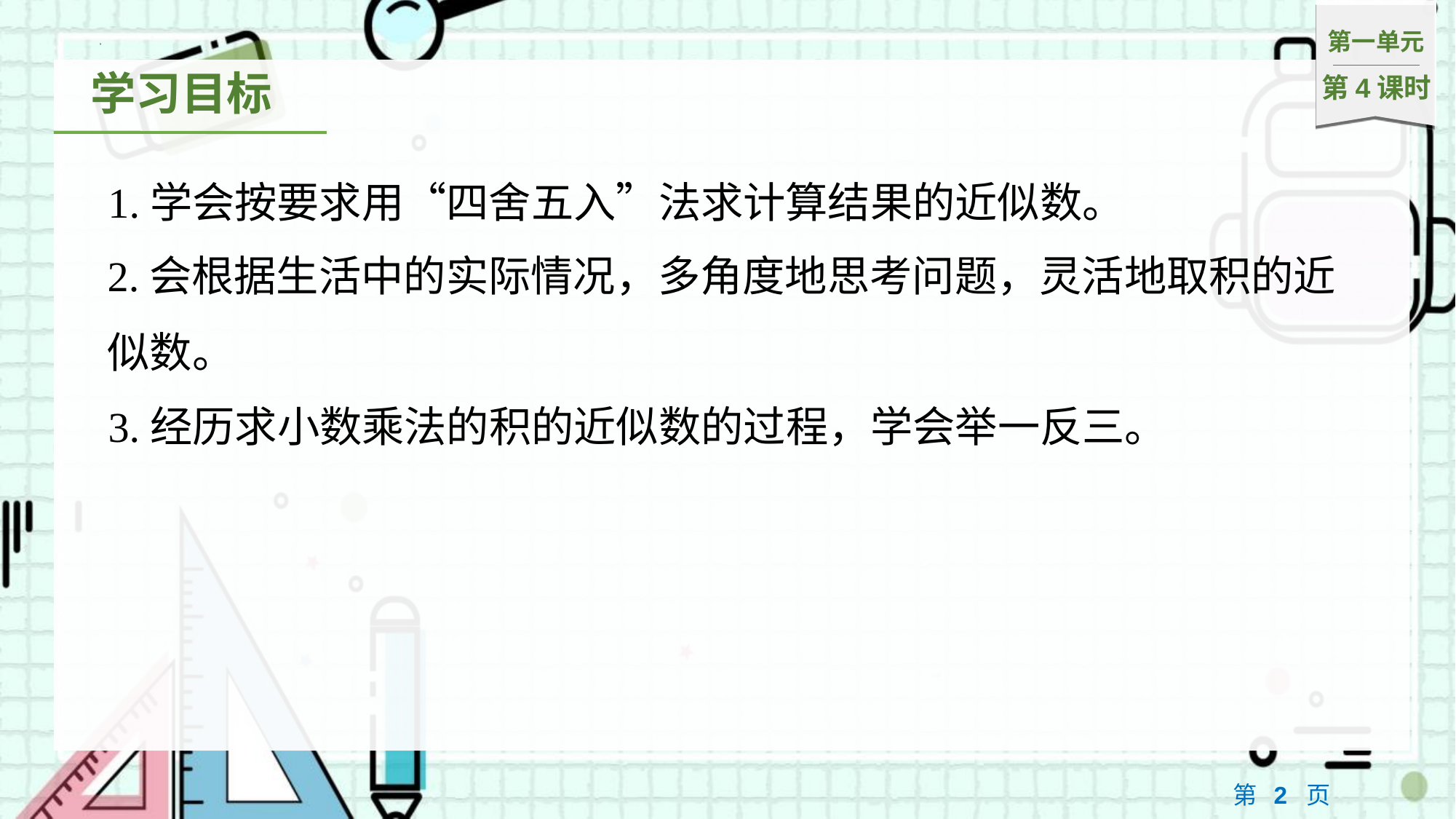

1.学会按要求用“四舍五入”法求计算结果的近似数。
2.会根据生活中的实际情况，多角度地思考问题，灵活地取积的近似数。
3.经历求小数乘法的积的近似数的过程，学会举一反三。